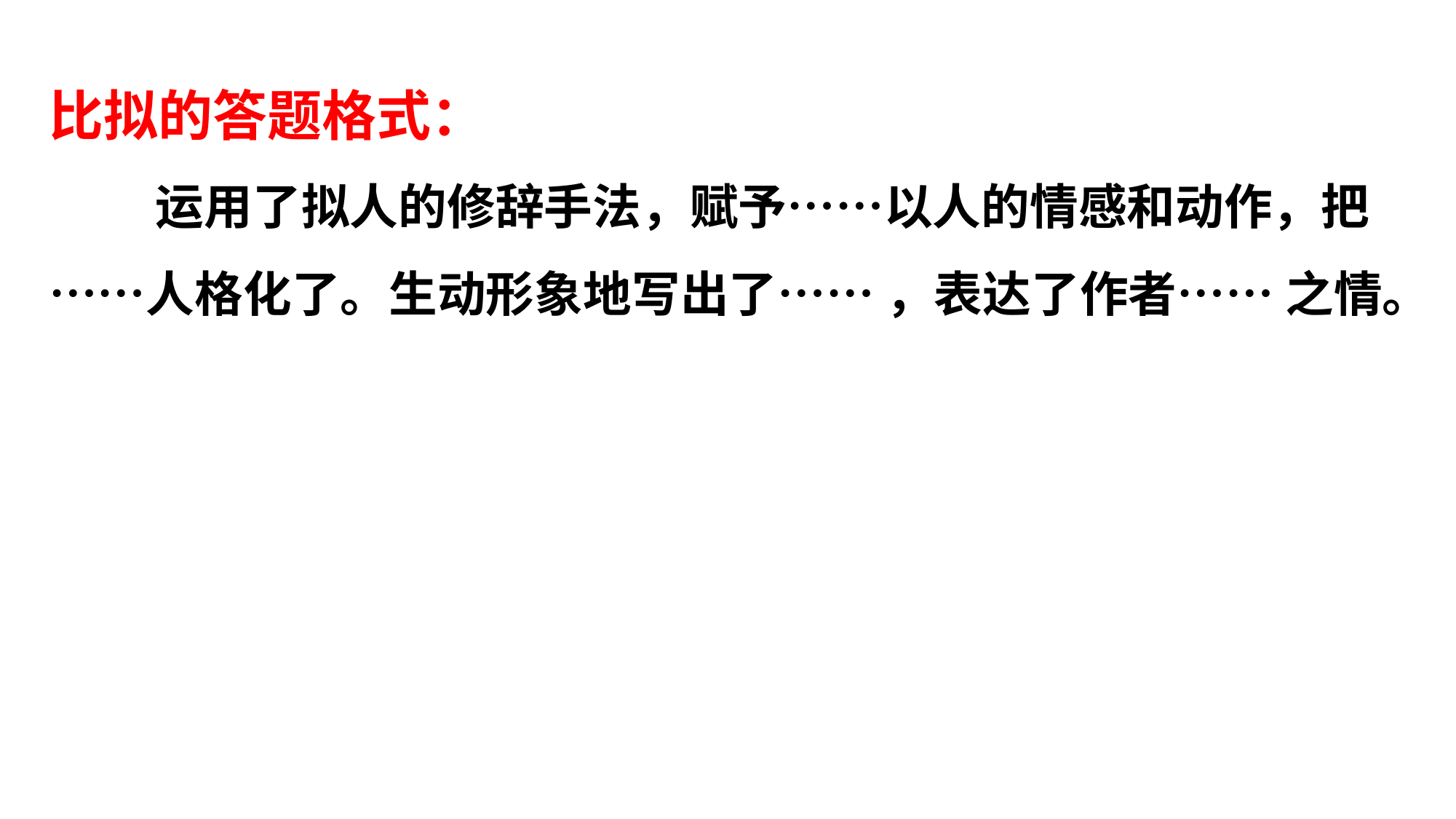

比拟的答题格式：
          运用了拟人的修辞手法，赋予……以人的情感和动作，把……人格化了。生动形象地写出了…… ，表达了作者…… 之情。